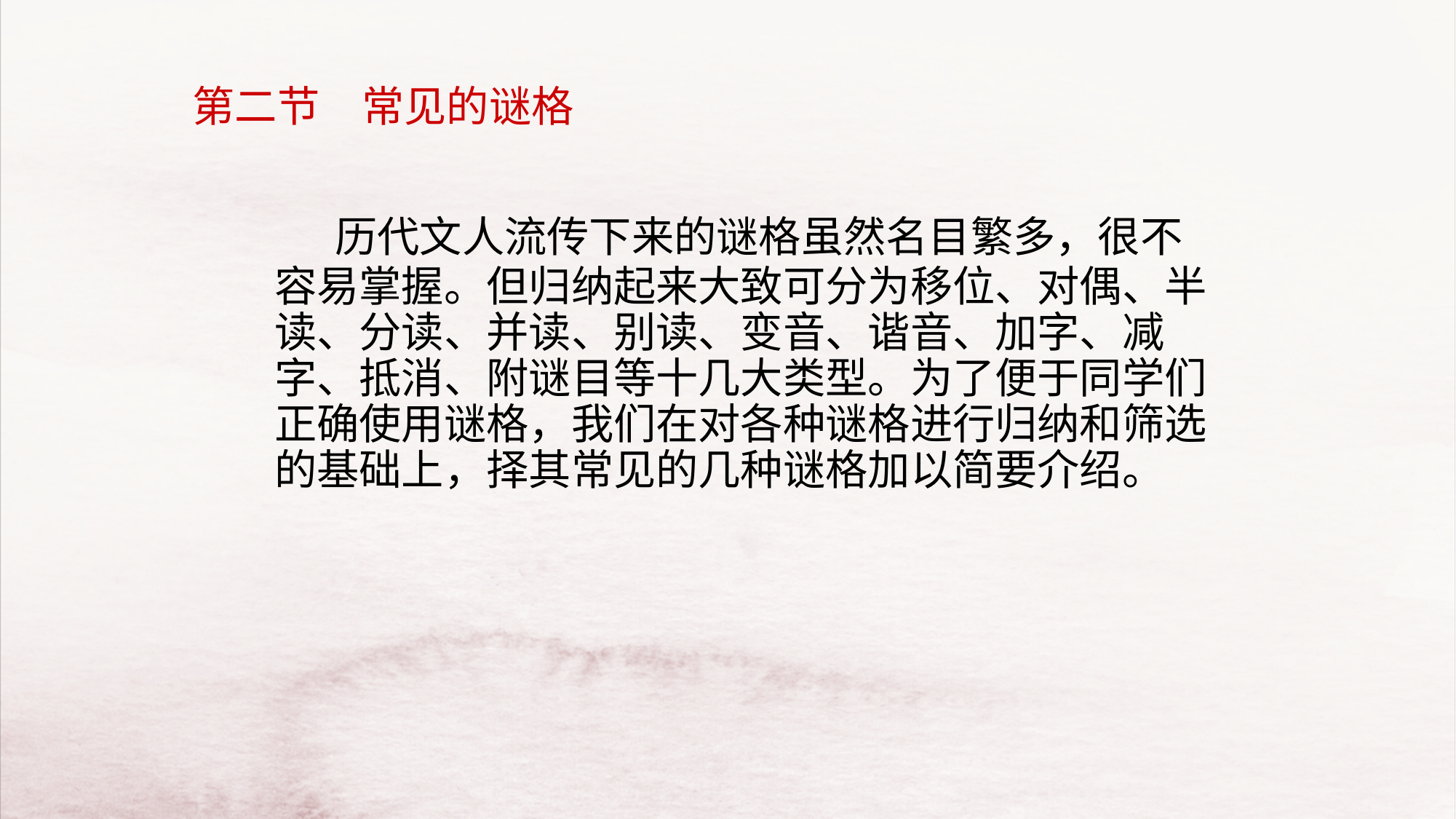

第二节　常见的谜格

　  历代文人流传下来的谜格虽然名目繁多，很不容易掌握。但归纳起来大致可分为移位、对偶、半读、分读、并读、别读、变音、谐音、加字、减字、抵消、附谜目等十几大类型。为了便于同学们正确使用谜格，我们在对各种谜格进行归纳和筛选的基础上，择其常见的几种谜格加以简要介绍。